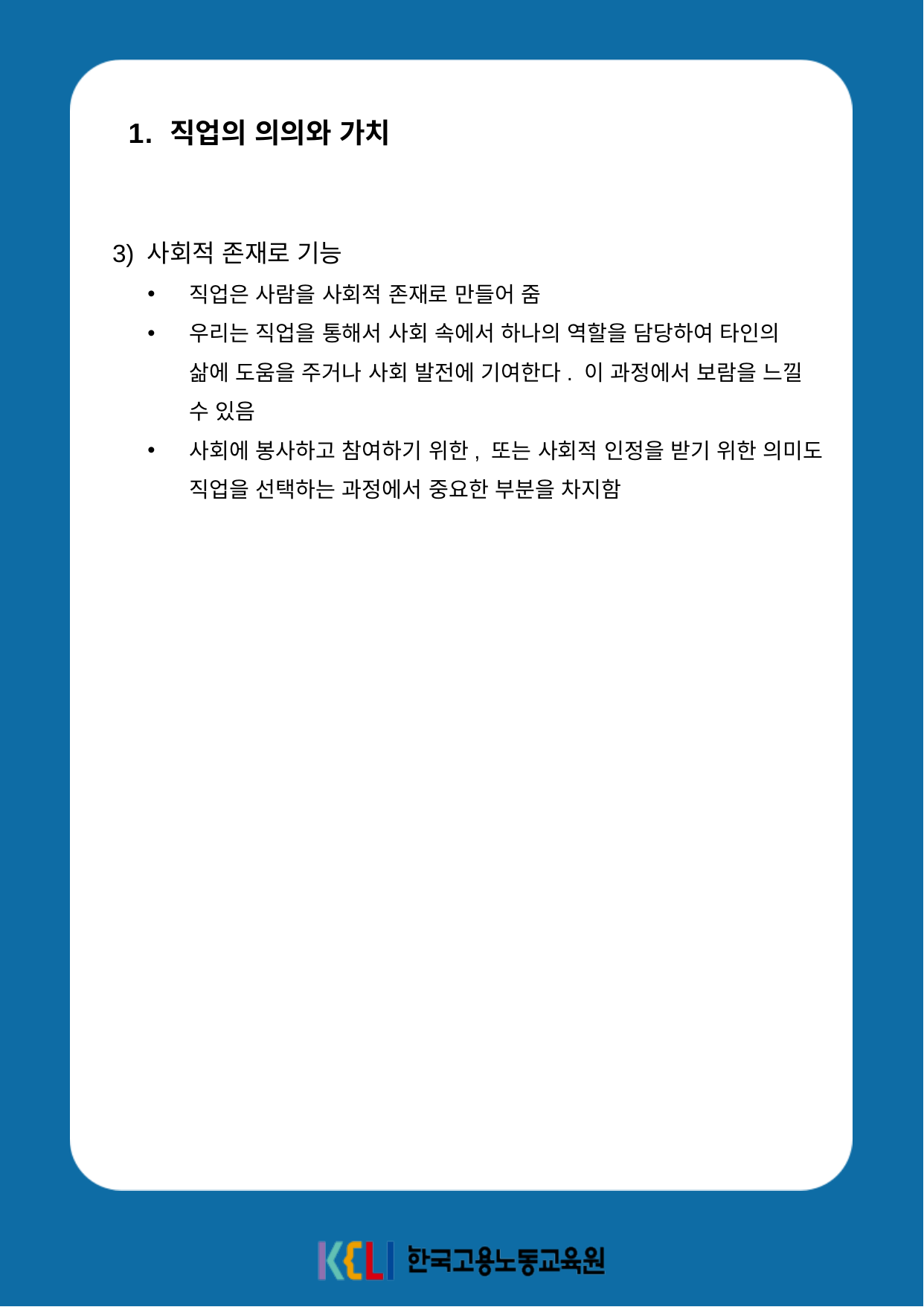

직업의 의의와 가치
   3) 사회적 존재로 기능
직업은 사람을 사회적 존재로 만들어 줌
우리는 직업을 통해서 사회 속에서 하나의 역할을 담당하여 타인의 삶에 도움을 주거나 사회 발전에 기여한다. 이 과정에서 보람을 느낄 수 있음
사회에 봉사하고 참여하기 위한, 또는 사회적 인정을 받기 위한 의미도 직업을 선택하는 과정에서 중요한 부분을 차지함